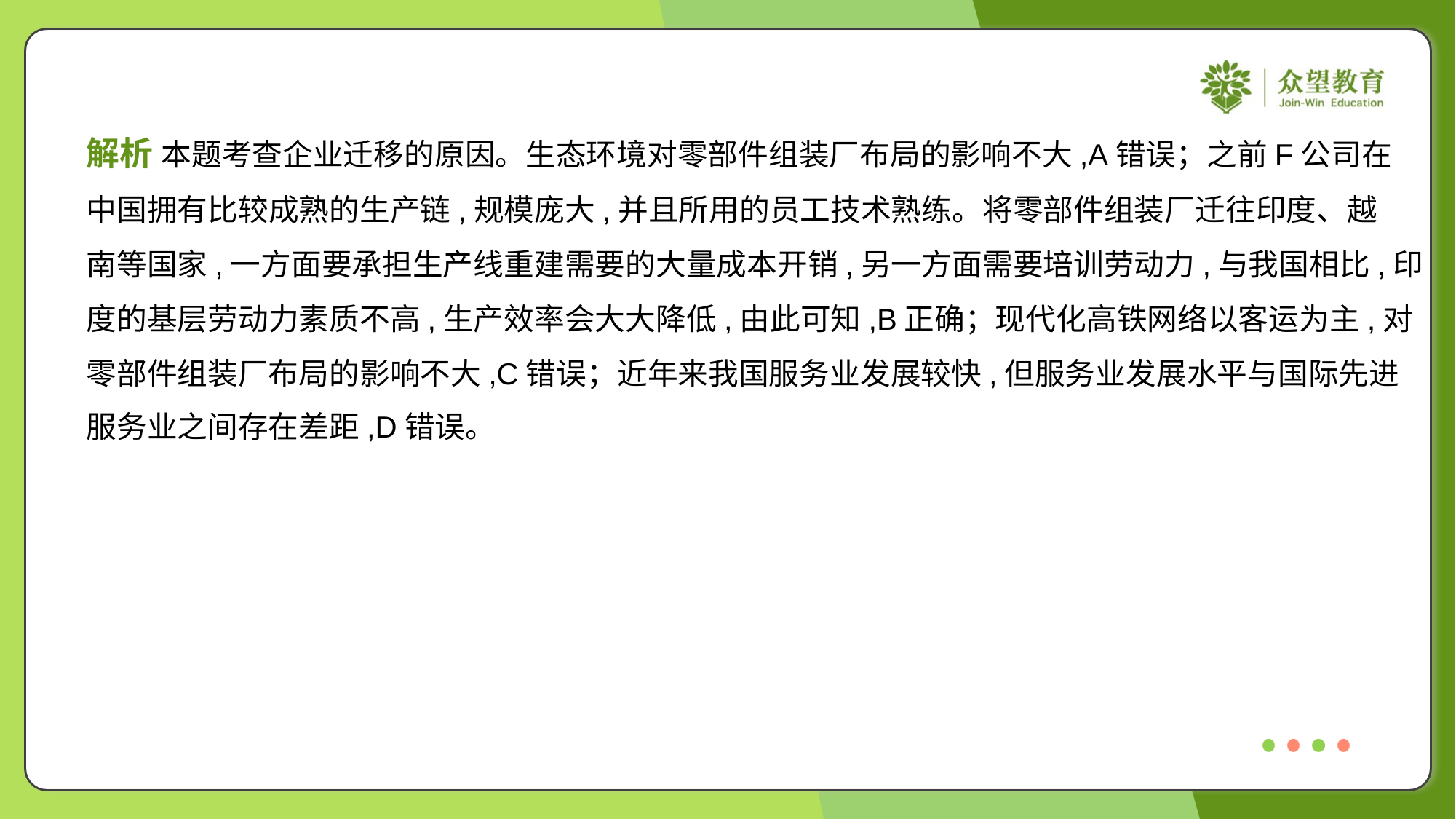

解析 本题考查企业迁移的原因。生态环境对零部件组装厂布局的影响不大,A错误；之前F公司在
中国拥有比较成熟的生产链,规模庞大,并且所用的员工技术熟练。将零部件组装厂迁往印度、越
南等国家,一方面要承担生产线重建需要的大量成本开销,另一方面需要培训劳动力,与我国相比,印
度的基层劳动力素质不高,生产效率会大大降低,由此可知,B正确；现代化高铁网络以客运为主,对
零部件组装厂布局的影响不大,C错误；近年来我国服务业发展较快,但服务业发展水平与国际先进
服务业之间存在差距,D错误。